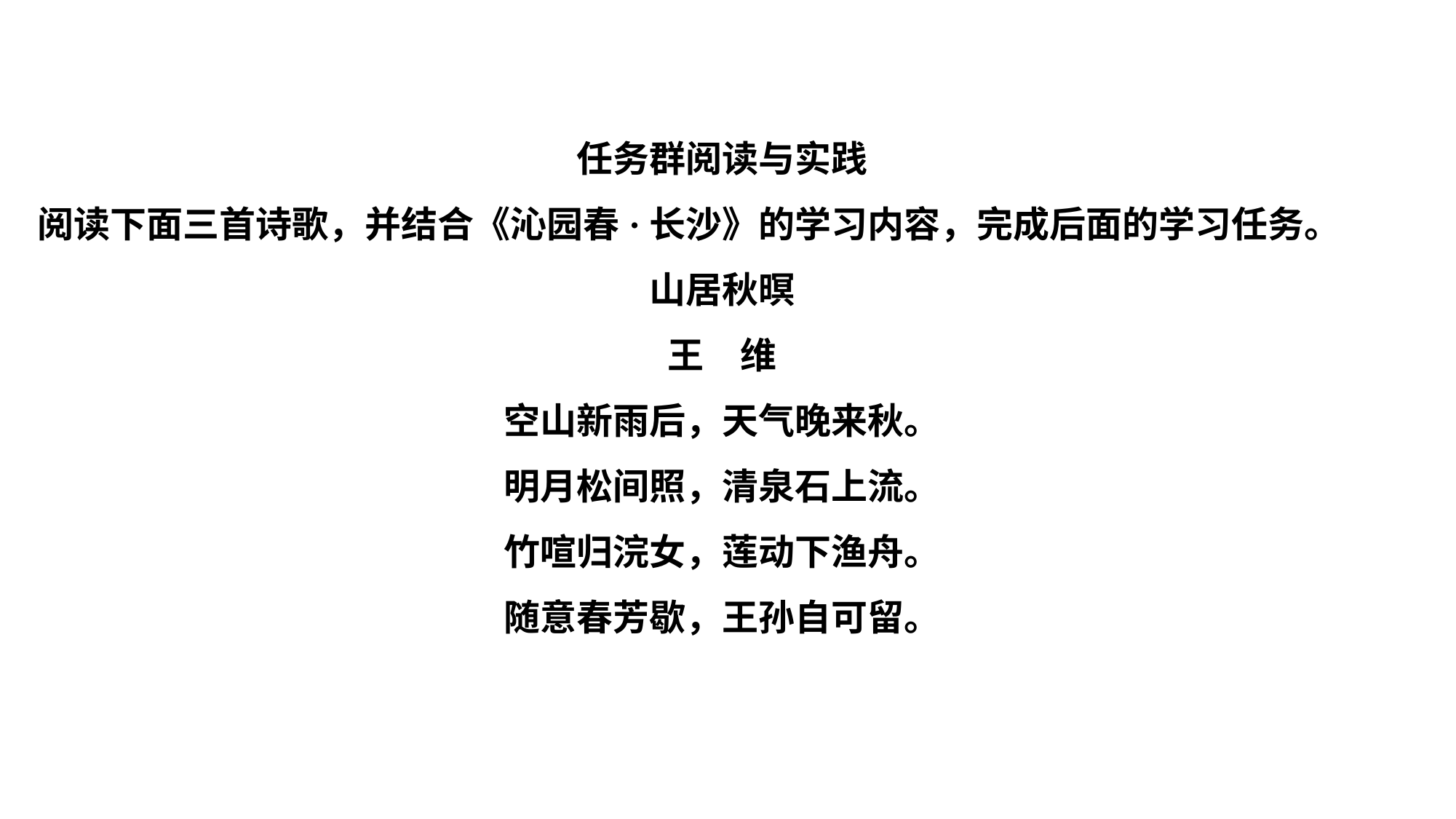

任务群阅读与实践
阅读下面三首诗歌，并结合《沁园春·长沙》的学习内容，完成后面的学习任务。
山居秋暝
王　维
空山新雨后，天气晚来秋。
明月松间照，清泉石上流。
竹喧归浣女，莲动下渔舟。
随意春芳歇，王孙自可留。